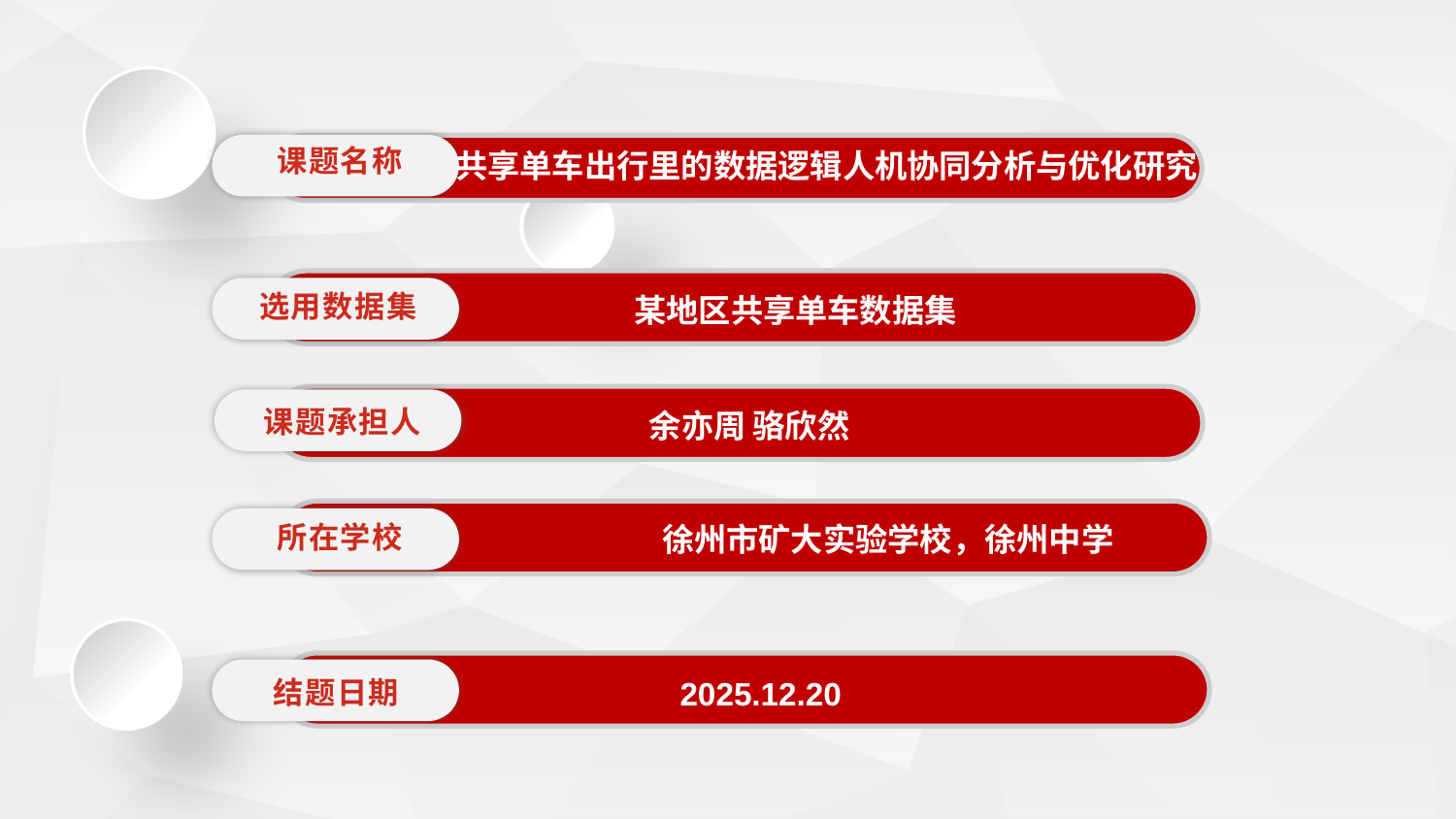

课题名称
共享单车出行里的数据逻辑人机协同分析与优化研究

选用数据集
某地区共享单车数据集

课题承担人
  余亦周 骆欣然

所在学校
徐州市矿大实验学校，徐州中学

 结题日期
2025.12.20
延时符，可删除